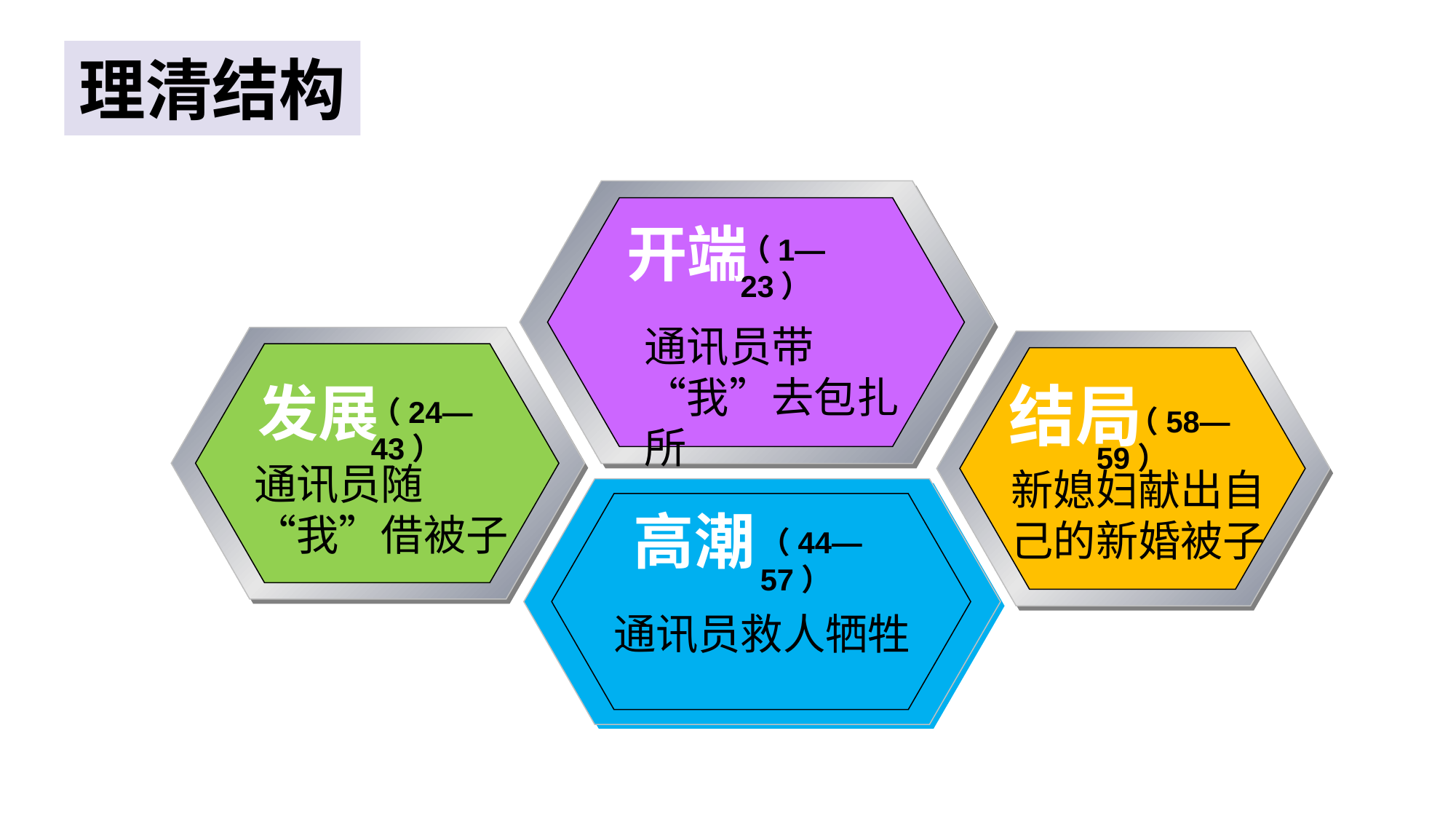

理清结构

开端
（1—23）
通讯员带“我”去包扎所

结局
发展
（24—43）
（58—59）
通讯员随“我”借被子
新媳妇献出自己的新婚被子

高潮
（44—57）
通讯员救人牺牲